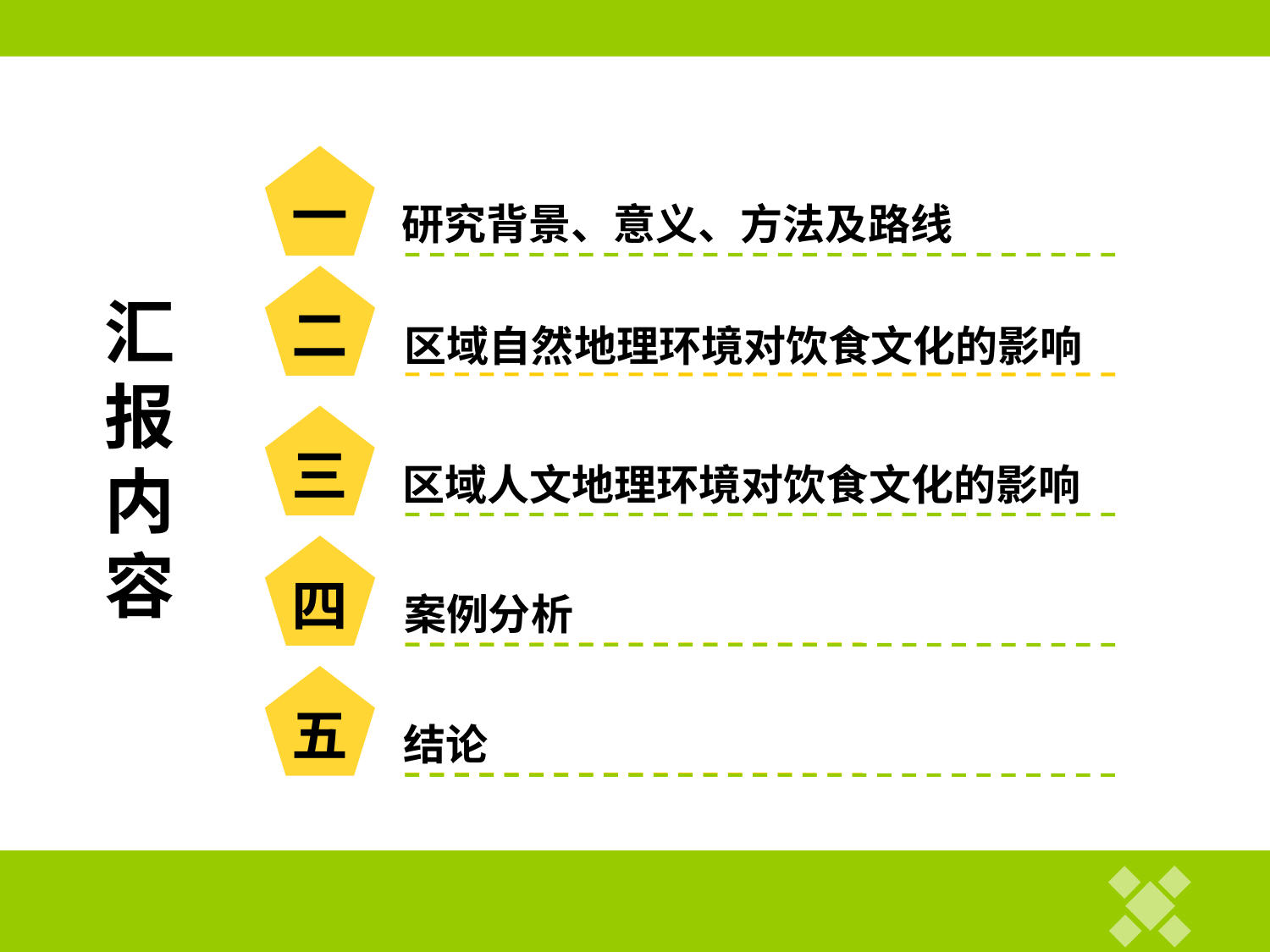

一

研究背景、意义、方法及路线

二
汇报内容
区域自然地理环境对饮食文化的影响

三
区域人文地理环境对饮食文化的影响

四
案例分析

五
结论